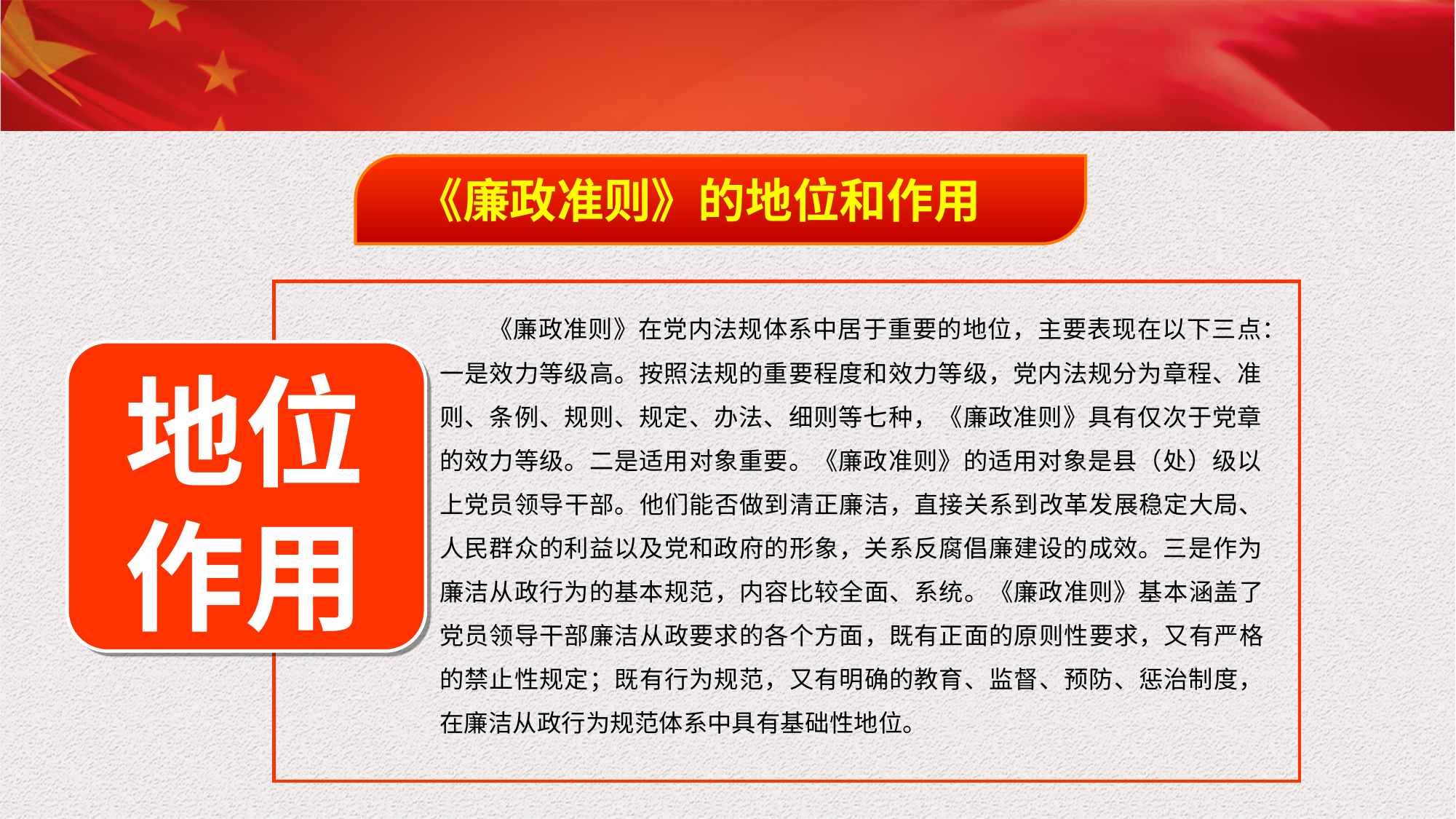

《廉政准则》的地位和作用

       《廉政准则》在党内法规体系中居于重要的地位，主要表现在以下三点：一是效力等级高。按照法规的重要程度和效力等级，党内法规分为章程、准则、条例、规则、规定、办法、细则等七种，《廉政准则》具有仅次于党章的效力等级。二是适用对象重要。《廉政准则》的适用对象是县（处）级以上党员领导干部。他们能否做到清正廉洁，直接关系到改革发展稳定大局、人民群众的利益以及党和政府的形象，关系反腐倡廉建设的成效。三是作为廉洁从政行为的基本规范，内容比较全面、系统。《廉政准则》基本涵盖了党员领导干部廉洁从政要求的各个方面，既有正面的原则性要求，又有严格的禁止性规定；既有行为规范，又有明确的教育、监督、预防、惩治制度，在廉洁从政行为规范体系中具有基础性地位。

地位作用